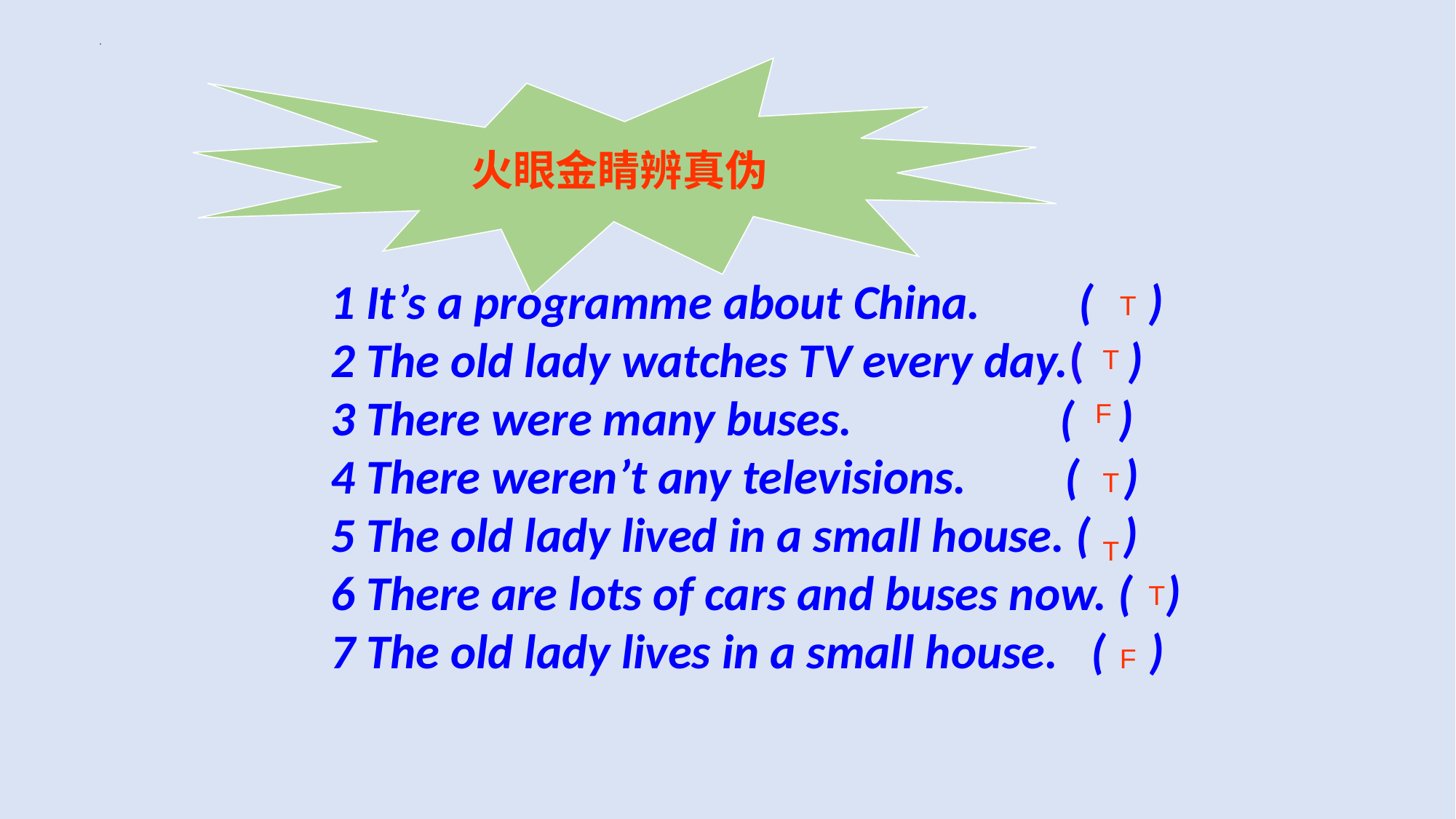

火眼金睛辨真伪

1 It’s a programme about China.         (     )
2 The old lady watches TV every day.(    )
3 There were many buses.                   (    )
4 There weren’t any televisions.         (    )
5 The old lady lived in a small house. (   )
6 There are lots of cars and buses now. (   )
7 The old lady lives in a small house.   (    )
T
T
F
T
T
T
F